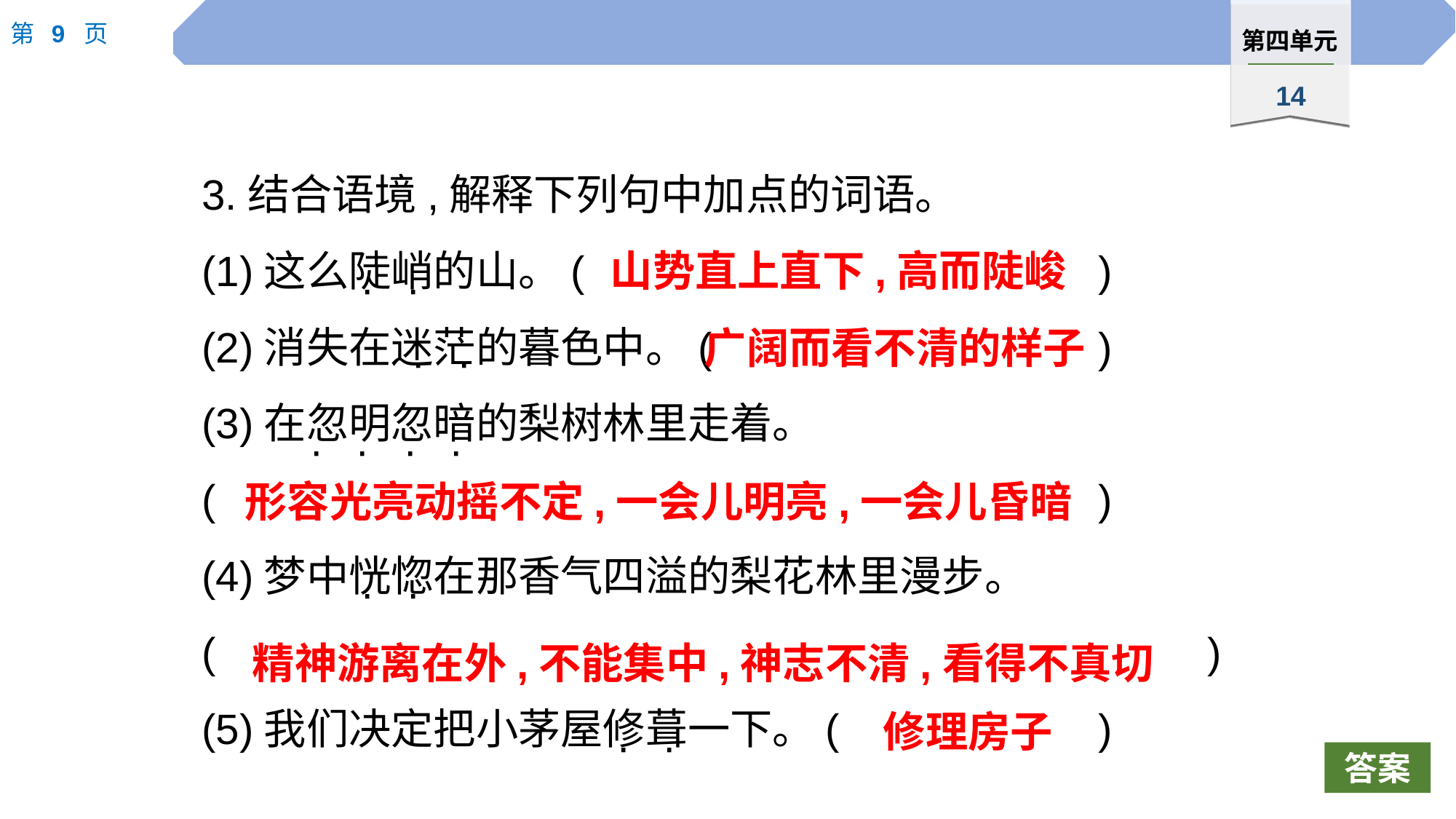

3.结合语境,解释下列句中加点的词语。
(1)这么陡峭的山。(					)
(2)消失在迷茫的暮色中。(				)
(3)在忽明忽暗的梨树林里走着。
(							         		)
(4)梦中恍惚在那香气四溢的梨花林里漫步。
(										)
(5)我们决定把小茅屋修葺一下。(			)
山势直上直下,高而陡峻
·
·
广阔而看不清的样子
·
·
·
·
·
·
形容光亮动摇不定,一会儿明亮,一会儿昏暗
·
·
精神游离在外,不能集中,神志不清,看得不真切
修理房子
·
·
答案